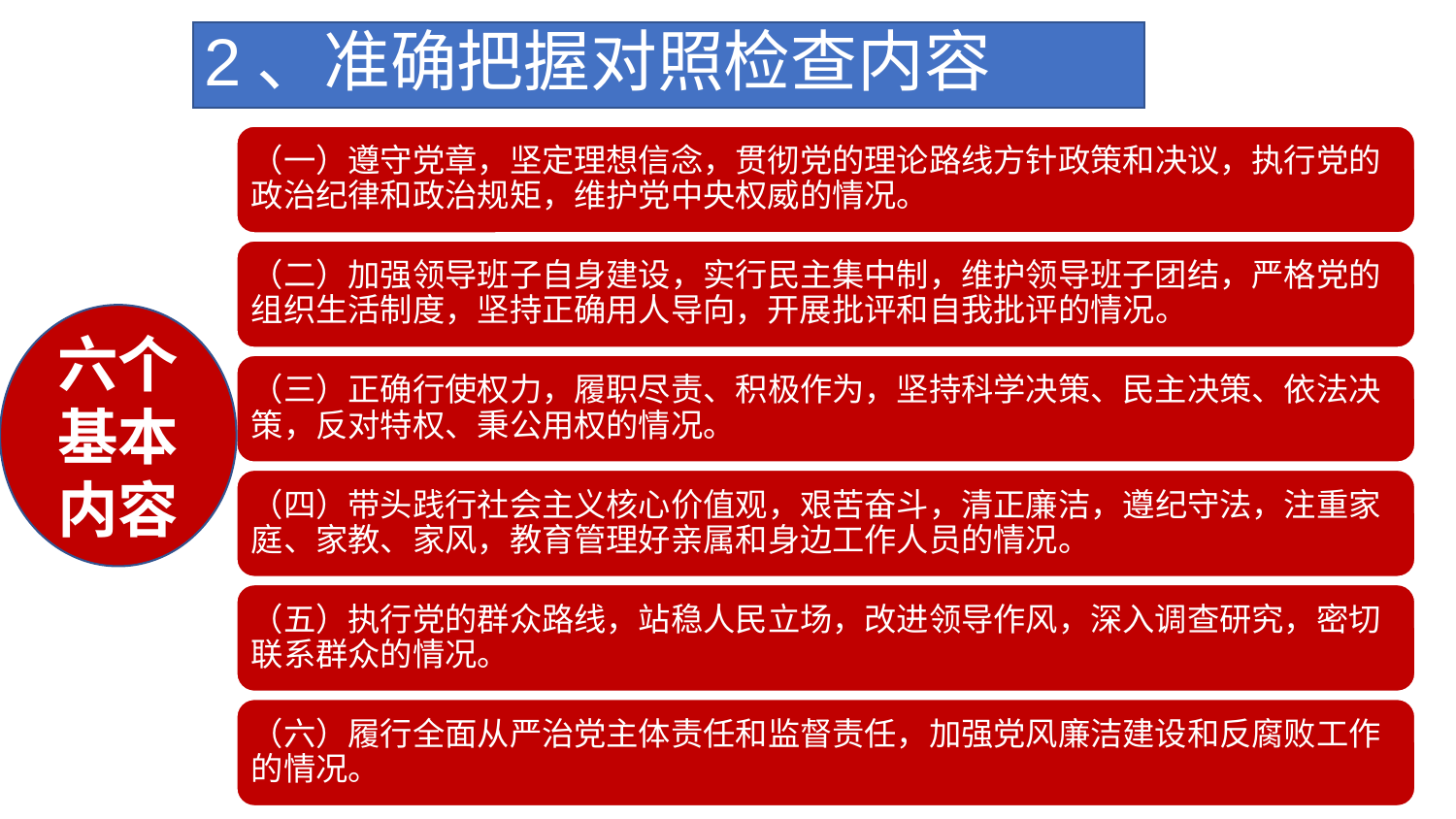

2、准确把握对照检查内容

（一）遵守党章，坚定理想信念，贯彻党的理论路线方针政策和决议，执行党的政治纪律和政治规矩，维护党中央权威的情况。
（二）加强领导班子自身建设，实行民主集中制，维护领导班子团结，严格党的组织生活制度，坚持正确用人导向，开展批评和自我批评的情况。
（三）正确行使权力，履职尽责、积极作为，坚持科学决策、民主决策、依法决策，反对特权、秉公用权的情况。
（四）带头践行社会主义核心价值观，艰苦奋斗，清正廉洁，遵纪守法，注重家庭、家教、家风，教育管理好亲属和身边工作人员的情况。
（五）执行党的群众路线，站稳人民立场，改进领导作风，深入调查研究，密切联系群众的情况。
（六）履行全面从严治党主体责任和监督责任，加强党风廉洁建设和反腐败工作的情况。
六个基本内容